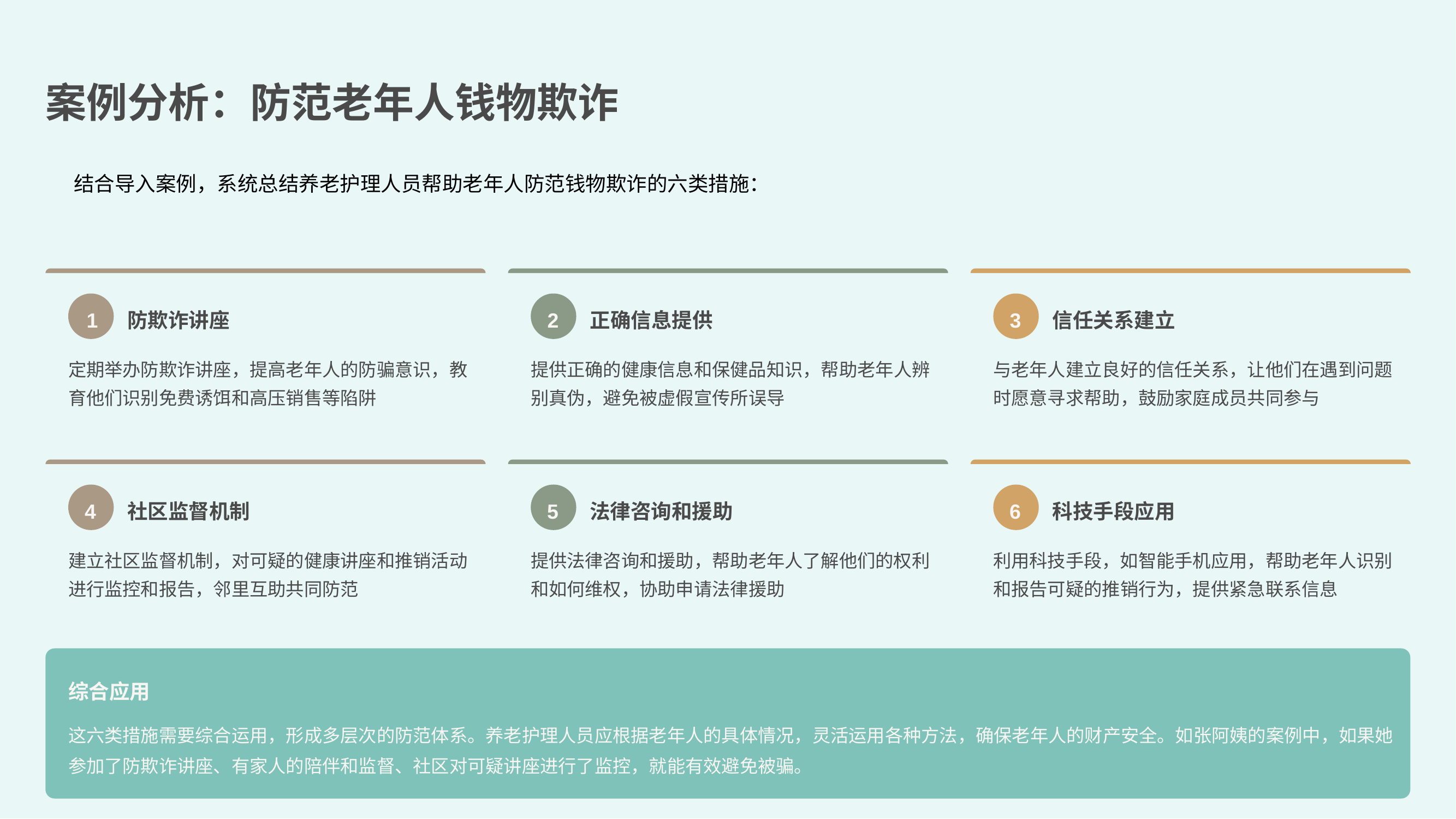

案例分析：防范老年人钱物欺诈
结合导入案例，系统总结养老护理人员帮助老年人防范钱物欺诈的六类措施：

1
防欺诈讲座
2
正确信息提供
3
信任关系建立
定期举办防欺诈讲座，提高老年人的防骗意识，教育他们识别免费诱饵和高压销售等陷阱
提供正确的健康信息和保健品知识，帮助老年人辨别真伪，避免被虚假宣传所误导
与老年人建立良好的信任关系，让他们在遇到问题时愿意寻求帮助，鼓励家庭成员共同参与

4
社区监督机制
5
法律咨询和援助
6
科技手段应用
建立社区监督机制，对可疑的健康讲座和推销活动进行监控和报告，邻里互助共同防范
提供法律咨询和援助，帮助老年人了解他们的权利和如何维权，协助申请法律援助
利用科技手段，如智能手机应用，帮助老年人识别和报告可疑的推销行为，提供紧急联系信息

综合应用
这六类措施需要综合运用，形成多层次的防范体系。养老护理人员应根据老年人的具体情况，灵活运用各种方法，确保老年人的财产安全。如张阿姨的案例中，如果她参加了防欺诈讲座、有家人的陪伴和监督、社区对可疑讲座进行了监控，就能有效避免被骗。